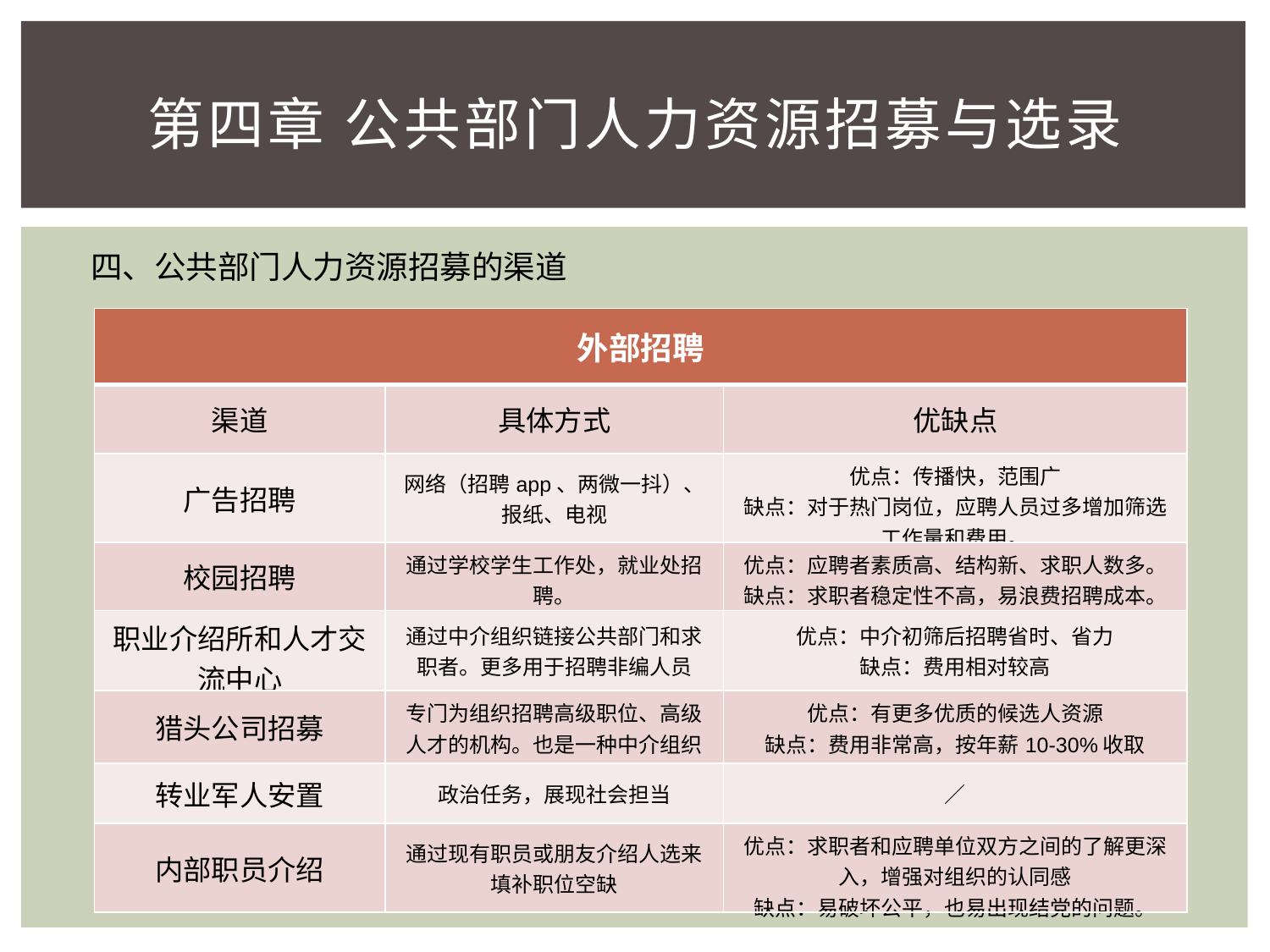

# 第四章 公共部门人力资源招募与选录
四、公共部门人力资源招募的渠道
| 外部招聘 |  |  |
| --- | --- | --- |
| 渠道 | 具体方式 | 优缺点 |
| 广告招聘 | 网络（招聘app、两微一抖）、报纸、电视 | 优点：传播快，范围广 缺点：对于热门岗位，应聘人员过多增加筛选工作量和费用。 |
| 校园招聘 | 通过学校学生工作处，就业处招聘。 | 优点：应聘者素质高、结构新、求职人数多。 缺点：求职者稳定性不高，易浪费招聘成本。 |
| 职业介绍所和人才交流中心 | 通过中介组织链接公共部门和求职者。更多用于招聘非编人员 | 优点：中介初筛后招聘省时、省力 缺点：费用相对较高 |
| 猎头公司招募 | 专门为组织招聘高级职位、高级人才的机构。也是一种中介组织 | 优点：有更多优质的候选人资源 缺点：费用非常高，按年薪10-30%收取 |
| 转业军人安置 | 政治任务，展现社会担当 | ／ |
| 内部职员介绍 | 通过现有职员或朋友介绍人选来填补职位空缺 | 优点：求职者和应聘单位双方之间的了解更深入，增强对组织的认同感 缺点：易破坏公平，也易出现结党的问题。 |
29